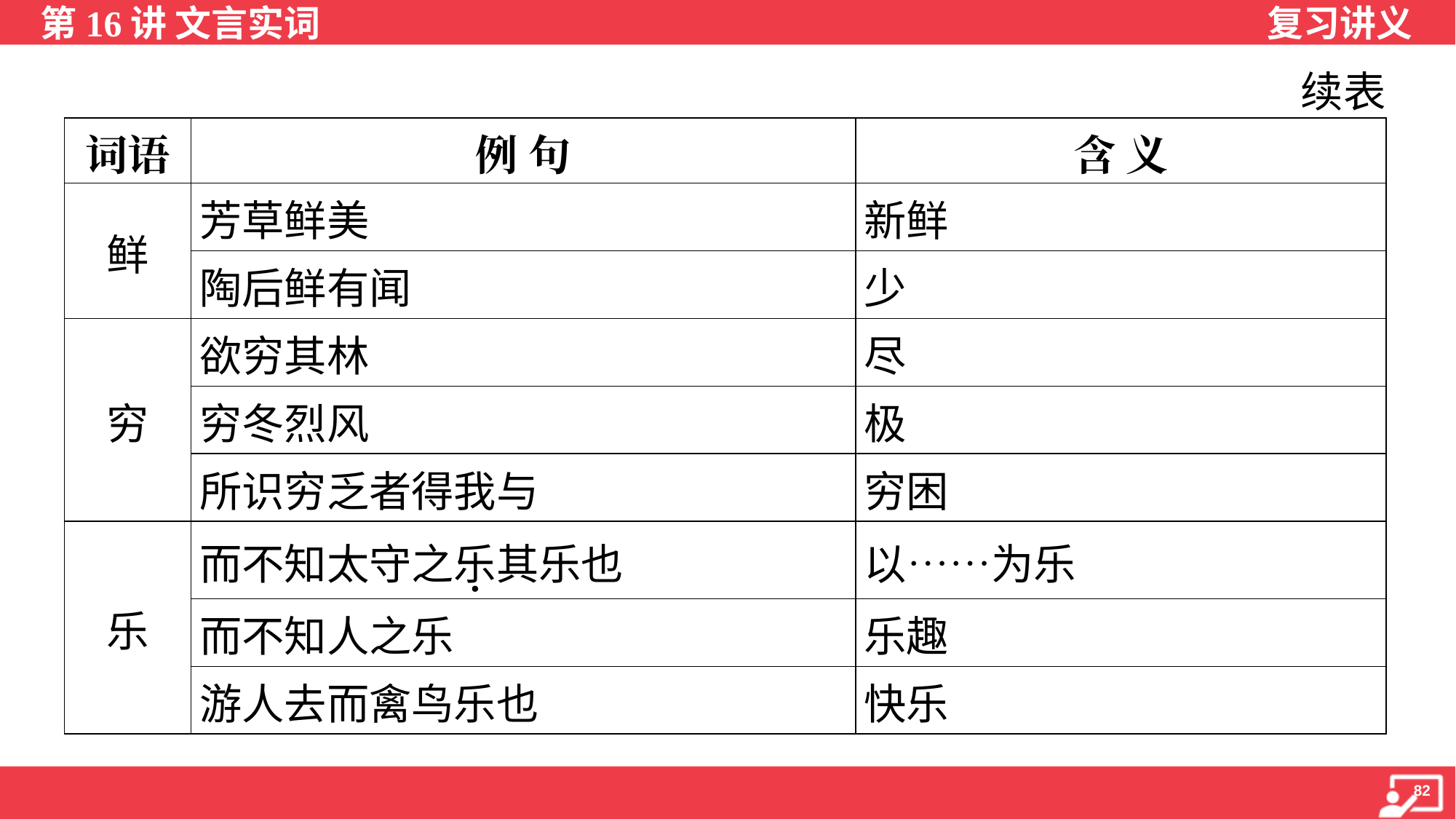

续表
| 词语 | 例 句 | 含 义 |
| --- | --- | --- |
| 鲜 | 芳草鲜美 | 新鲜 |
|  | 陶后鲜有闻 | 少 |
| 穷 | 欲穷其林 | 尽 |
|  | 穷冬烈风 | 极 |
|  | 所识穷乏者得我与 | 穷困 |
| 乐 | 而不知太守之乐其乐也 | 以……为乐 |
|  | 而不知人之乐 | 乐趣 |
|  | 游人去而禽鸟乐也 | 快乐 |